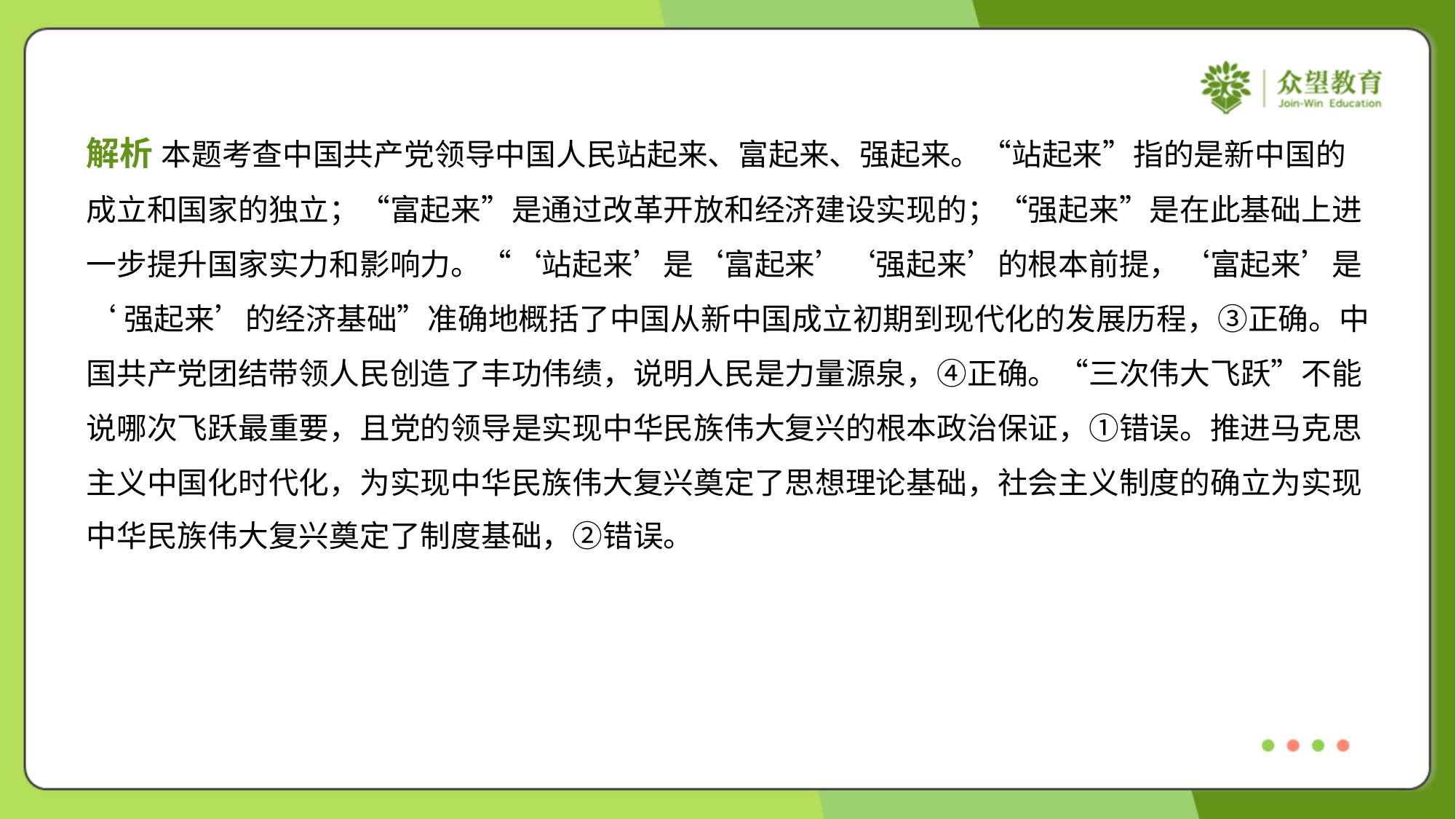

解析 本题考查中国共产党领导中国人民站起来、富起来、强起来。“站起来”指的是新中国的
成立和国家的独立；“富起来”是通过改革开放和经济建设实现的；“强起来”是在此基础上进
一步提升国家实力和影响力。“‘站起来’是‘富起来’‘强起来’的根本前提，‘富起来’是
‘强起来’的经济基础”准确地概括了中国从新中国成立初期到现代化的发展历程，③正确。中
国共产党团结带领人民创造了丰功伟绩，说明人民是力量源泉，④正确。“三次伟大飞跃”不能
说哪次飞跃最重要，且党的领导是实现中华民族伟大复兴的根本政治保证，①错误。推进马克思
主义中国化时代化，为实现中华民族伟大复兴奠定了思想理论基础，社会主义制度的确立为实现
中华民族伟大复兴奠定了制度基础，②错误。